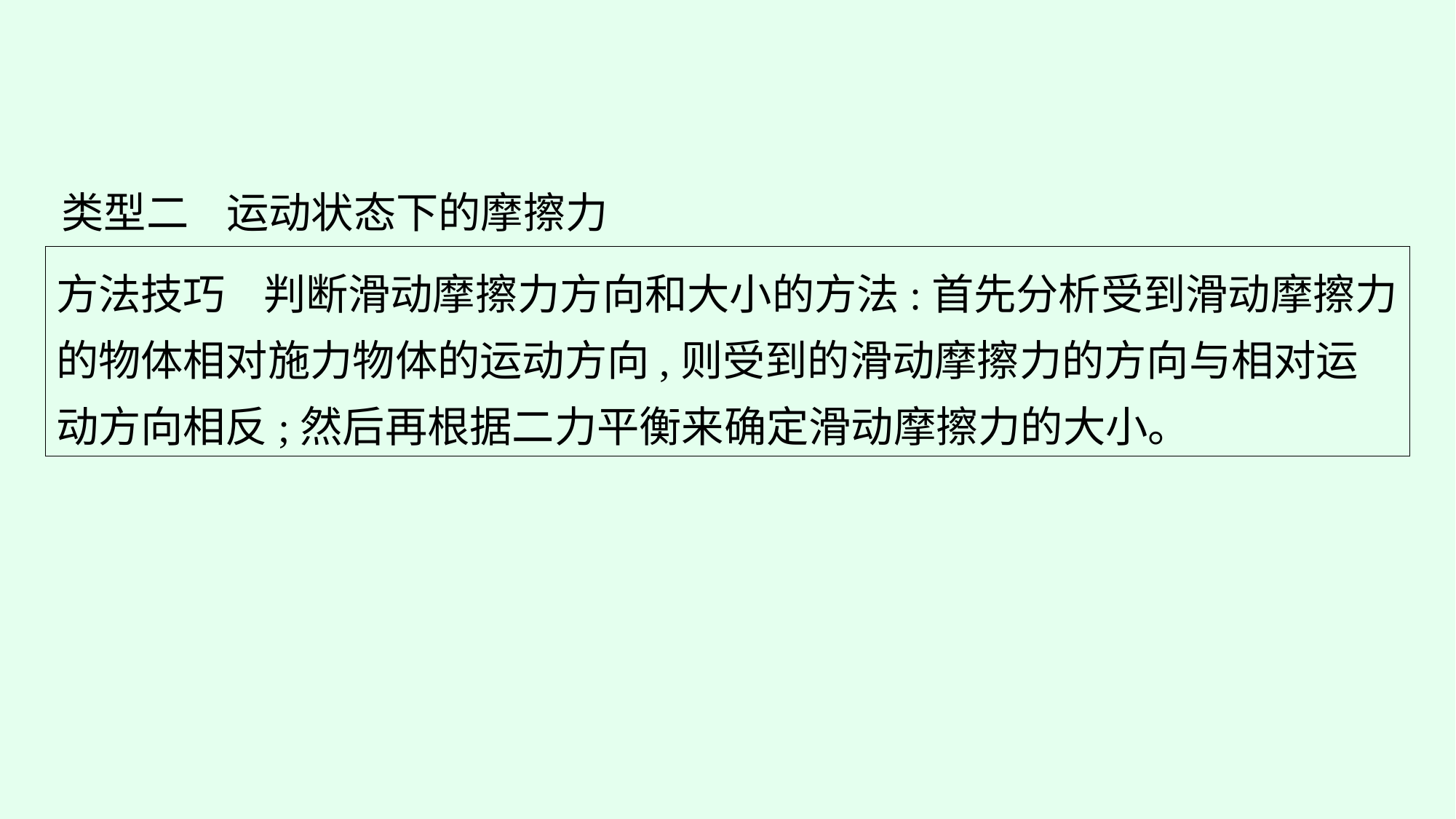

类型二    运动状态下的摩擦力
方法技巧    判断滑动摩擦力方向和大小的方法:首先分析受到滑动摩擦力的物体相对施力物体的运动方向,则受到的滑动摩擦力的方向与相对运动方向相反;然后再根据二力平衡来确定滑动摩擦力的大小。